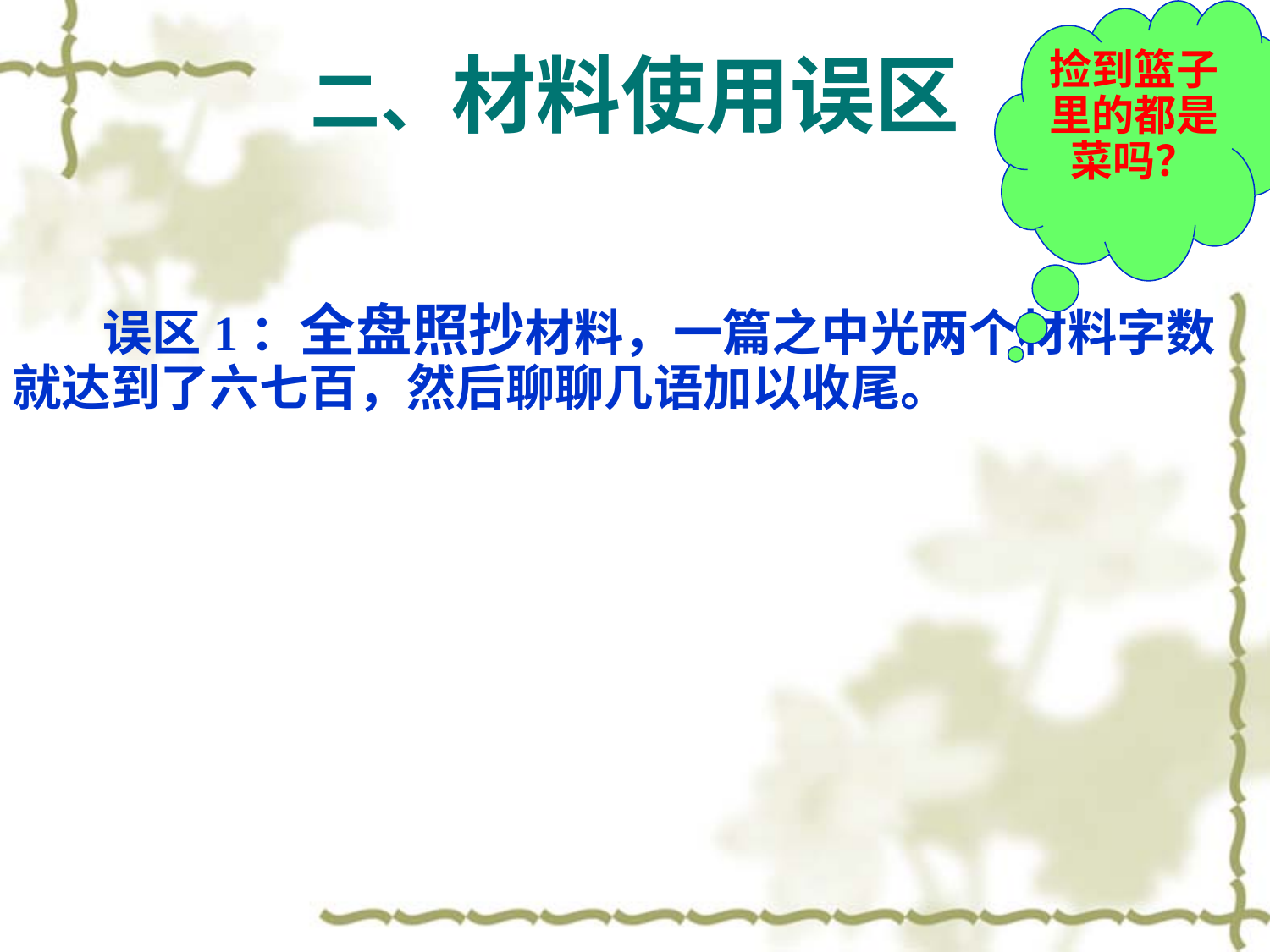

捡到篮子里的都是菜吗？
二、材料使用误区

       误区1：全盘照抄材料，一篇之中光两个材料字数就达到了六七百，然后聊聊几语加以收尾。